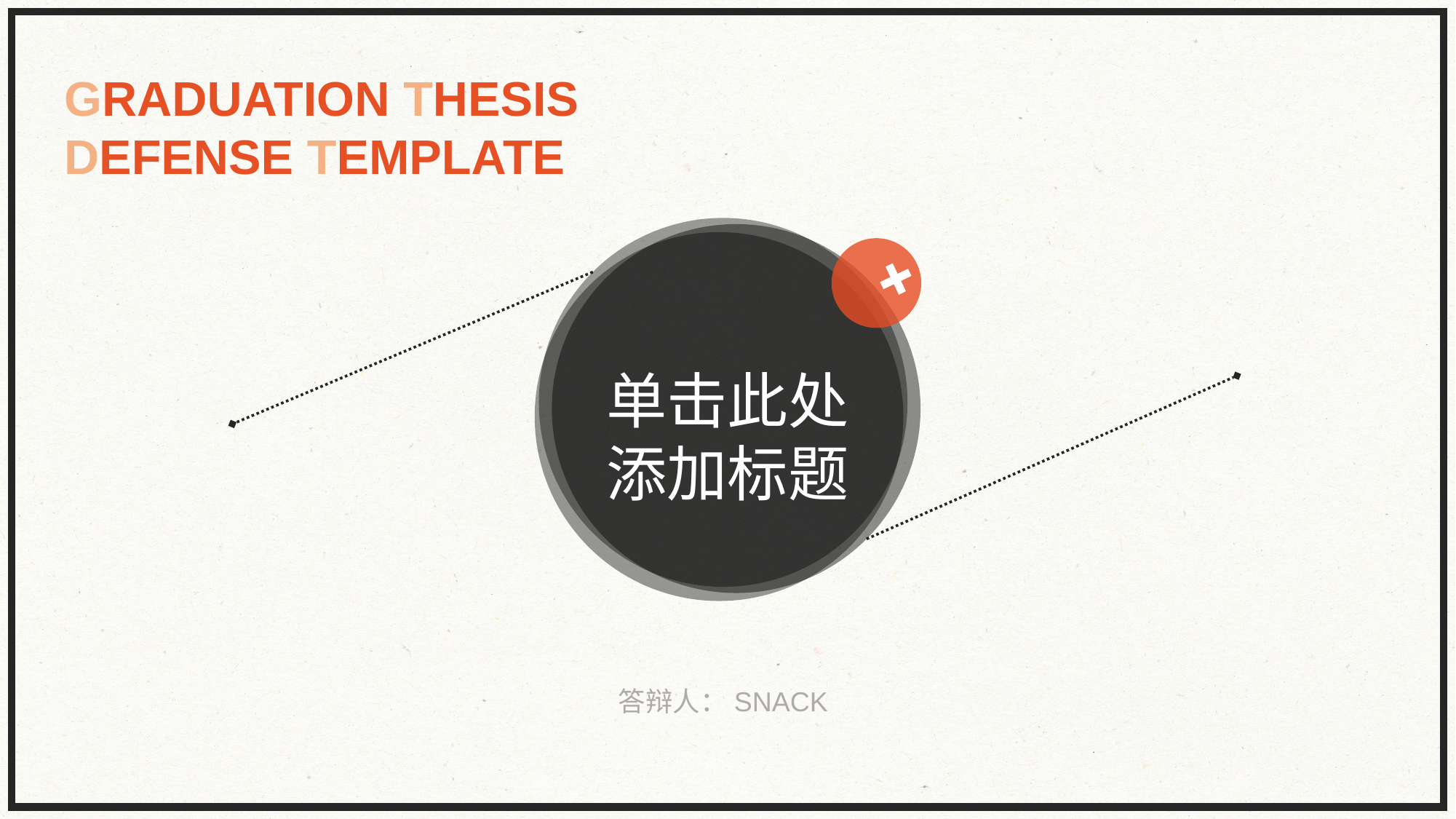

GRADUATION THESIS DEFENSE TEMPLATE

单击此处
添加标题
答辩人：SNACK